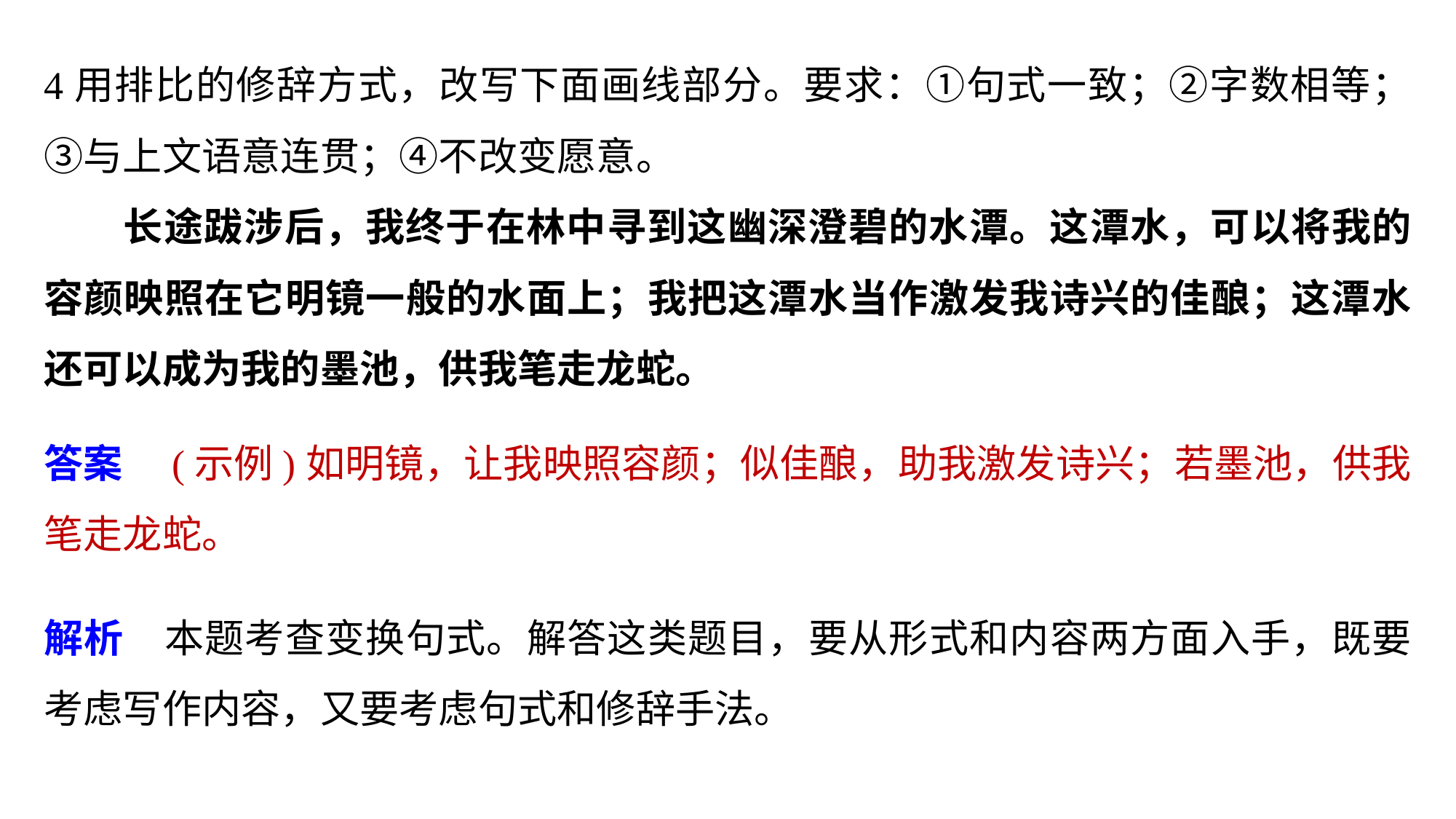

4用排比的修辞方式，改写下面画线部分。要求：①句式一致；②字数相等；③与上文语意连贯；④不改变愿意。
长途跋涉后，我终于在林中寻到这幽深澄碧的水潭。这潭水，可以将我的容颜映照在它明镜一般的水面上；我把这潭水当作激发我诗兴的佳酿；这潭水还可以成为我的墨池，供我笔走龙蛇。
答案　(示例)如明镜，让我映照容颜；似佳酿，助我激发诗兴；若墨池，供我笔走龙蛇。

解析　本题考查变换句式。解答这类题目，要从形式和内容两方面入手，既要考虑写作内容，又要考虑句式和修辞手法。